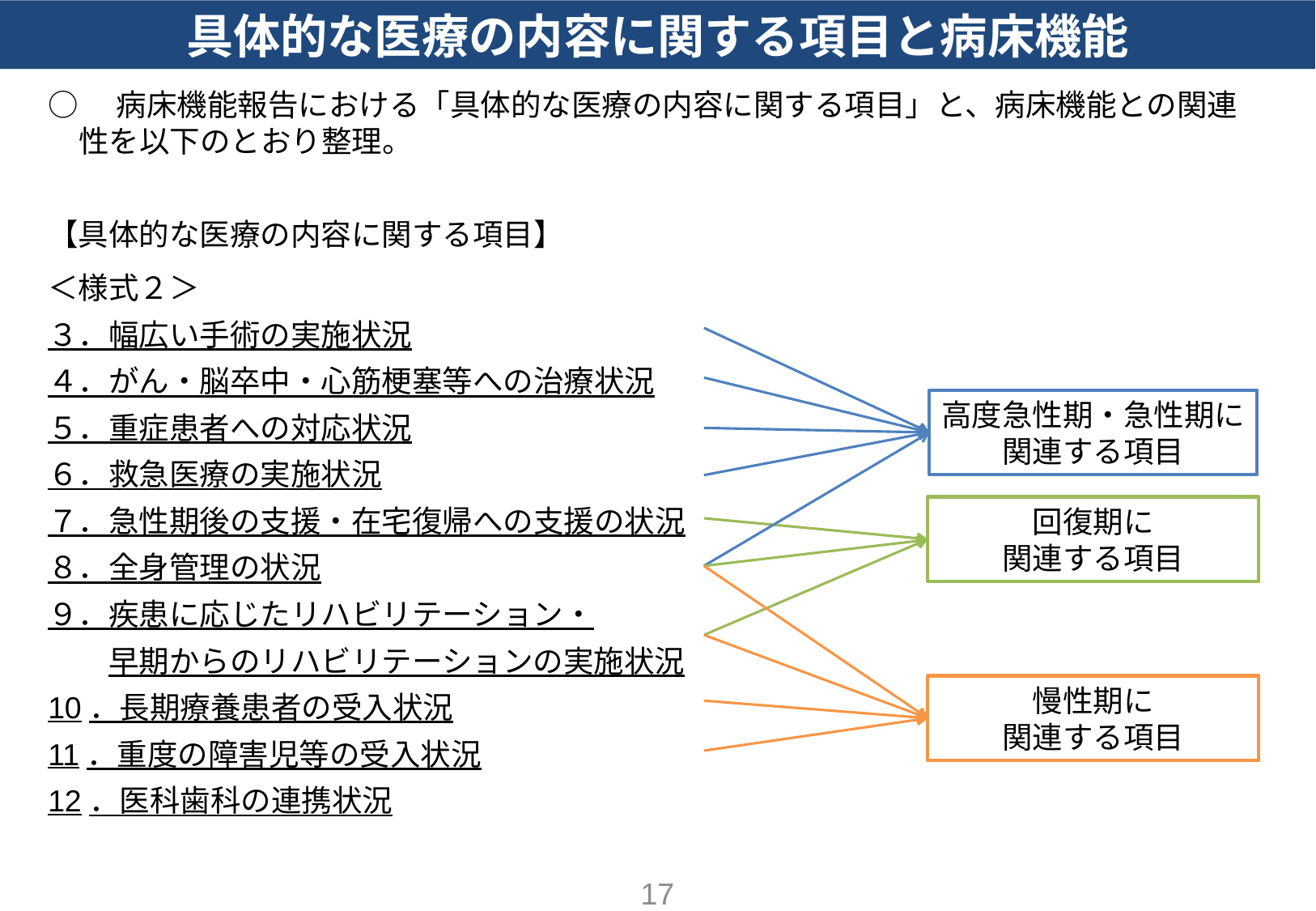

具体的な医療の内容に関する項目と病床機能
○　病床機能報告における「具体的な医療の内容に関する項目」と、病床機能との関連性を以下のとおり整理。
【具体的な医療の内容に関する項目】
＜様式２＞
３．幅広い手術の実施状況
４．がん・脳卒中・心筋梗塞等への治療状況
５．重症患者への対応状況
６．救急医療の実施状況
７．急性期後の支援・在宅復帰への支援の状況
８．全身管理の状況
９．疾患に応じたリハビリテーション・
　　早期からのリハビリテーションの実施状況
10．長期療養患者の受入状況
11．重度の障害児等の受入状況
12．医科歯科の連携状況
高度急性期・急性期に
関連する項目
回復期に
関連する項目
慢性期に
関連する項目
17